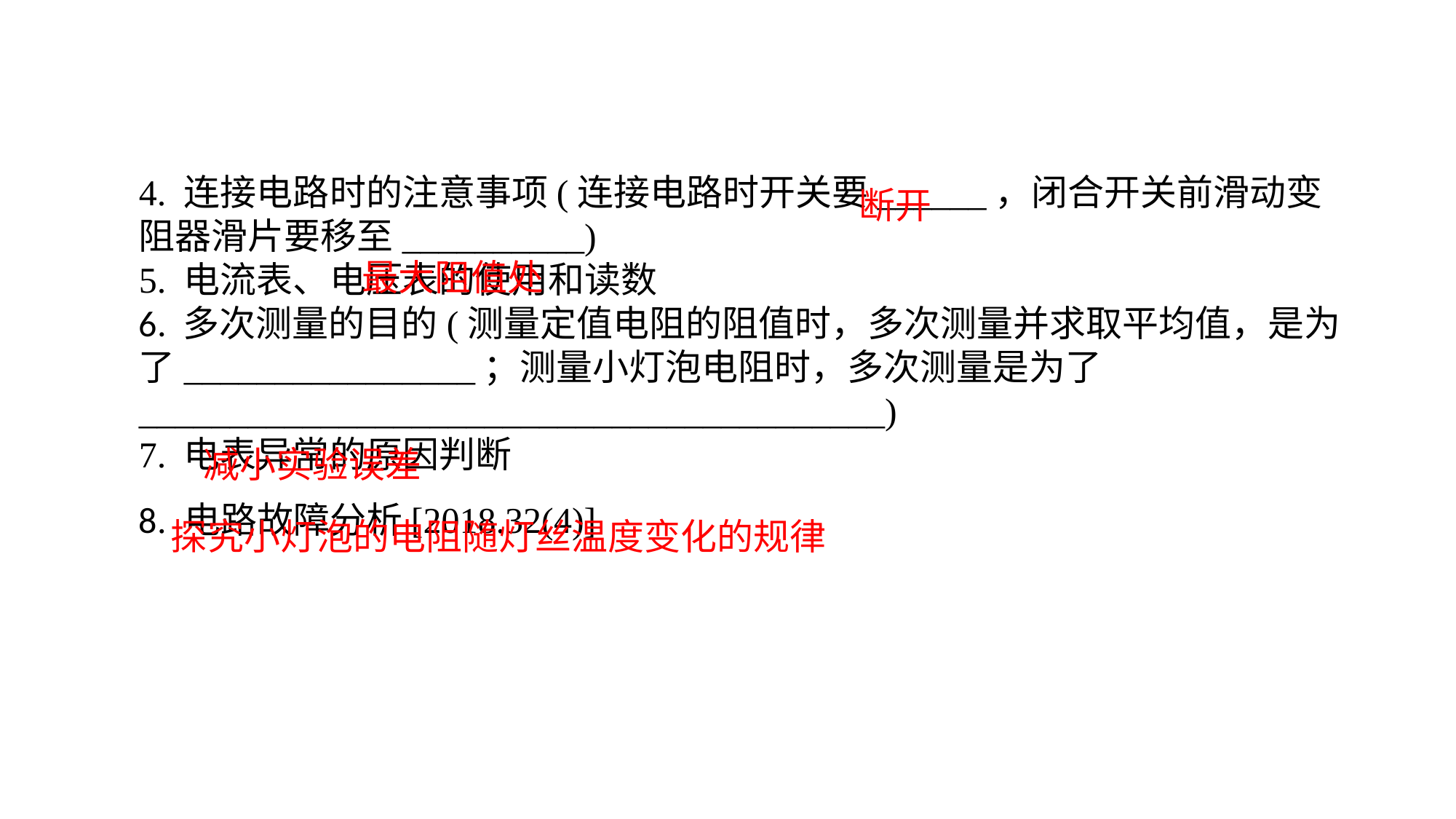

4. 连接电路时的注意事项(连接电路时开关要______，闭合开关前滑动变阻器滑片要移至__________)5. 电流表、电压表的使用和读数6. 多次测量的目的(测量定值电阻的阻值时，多次测量并求取平均值，是为了________________；测量小灯泡电阻时，多次测量是为了_________________________________________)7. 电表异常的原因判断8. 电路故障分析[2018.32(4)]
断开
最大阻值处
减小实验误差
探究小灯泡的电阻随灯丝温度变化的规律